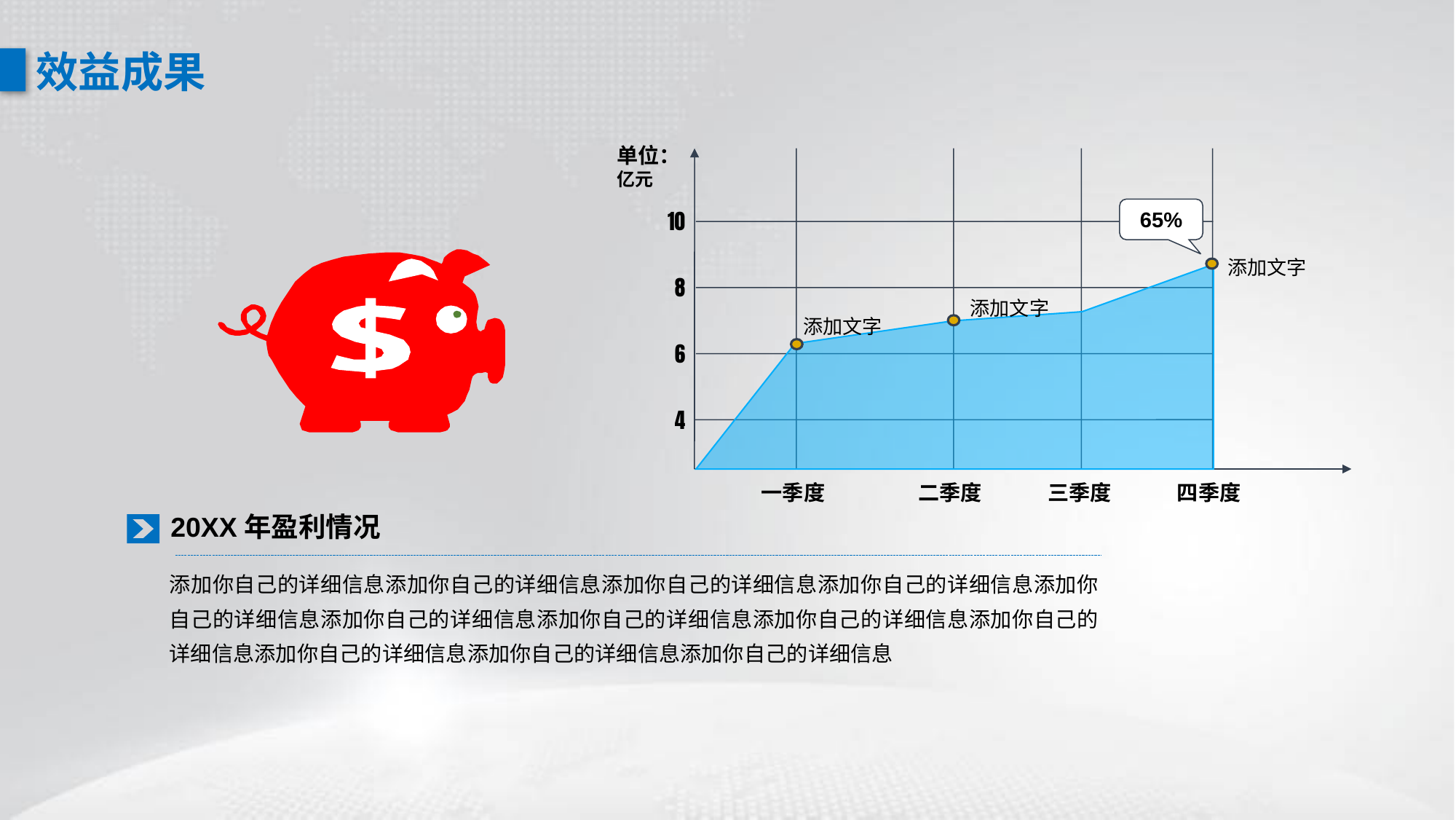

效益成果
单位：亿元
65%
10

添加文字

8
添加文字

添加文字

6

4

二季度
三季度
四季度
一季度
20XX年盈利情况

添加你自己的详细信息添加你自己的详细信息添加你自己的详细信息添加你自己的详细信息添加你自己的详细信息添加你自己的详细信息添加你自己的详细信息添加你自己的详细信息添加你自己的详细信息添加你自己的详细信息添加你自己的详细信息添加你自己的详细信息